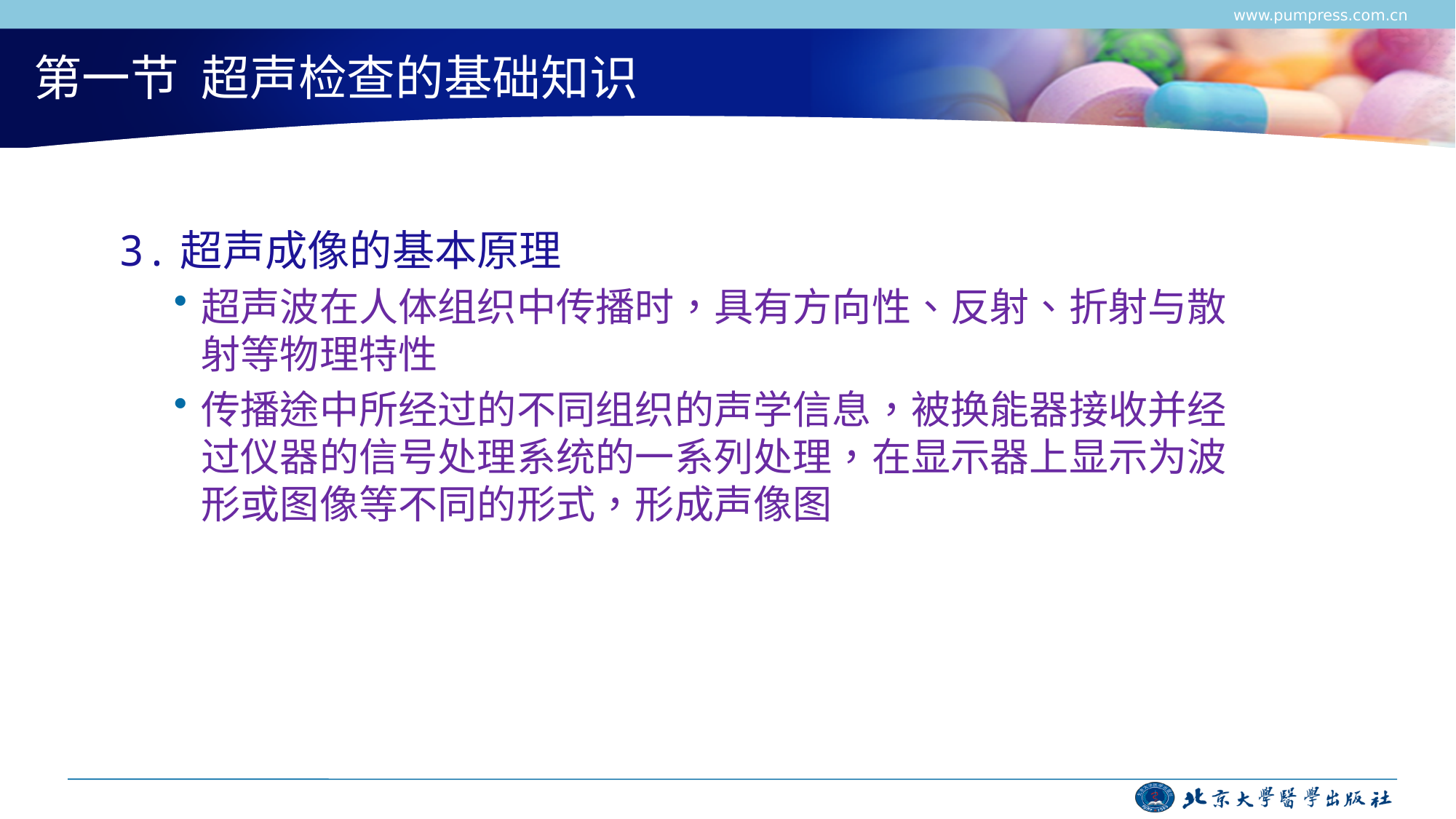

www.pumpress.com.cn
# 第一节  超声检查的基础知识
3.超声成像的基本原理
超声波在人体组织中传播时，具有方向性、反射、折射与散射等物理特性
传播途中所经过的不同组织的声学信息，被换能器接收并经过仪器的信号处理系统的一系列处理，在显示器上显示为波形或图像等不同的形式，形成声像图